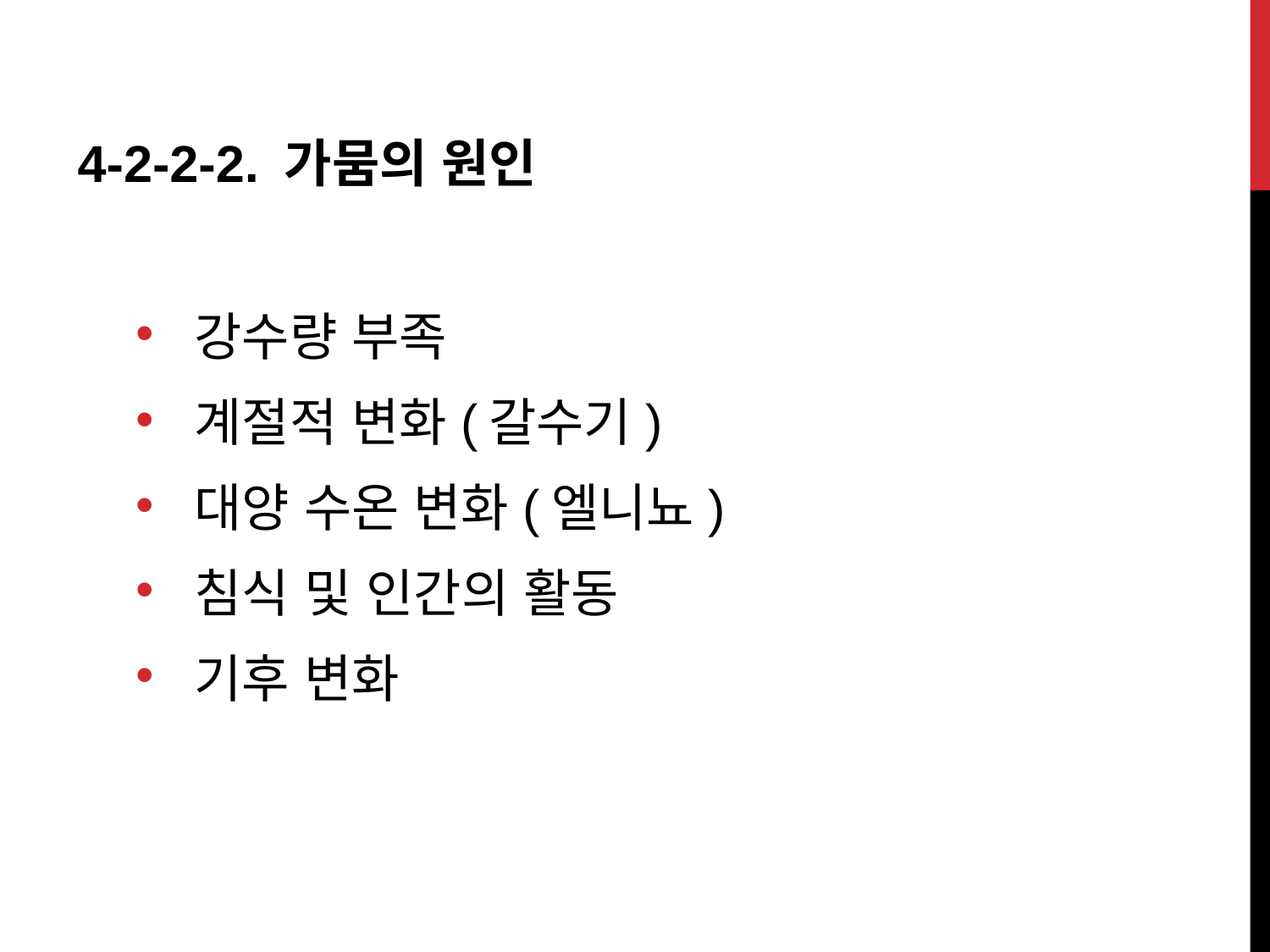

4-2-2-2. 가뭄의 원인

강수량 부족
계절적 변화(갈수기)
대양 수온 변화(엘니뇨)
침식 및 인간의 활동
기후 변화